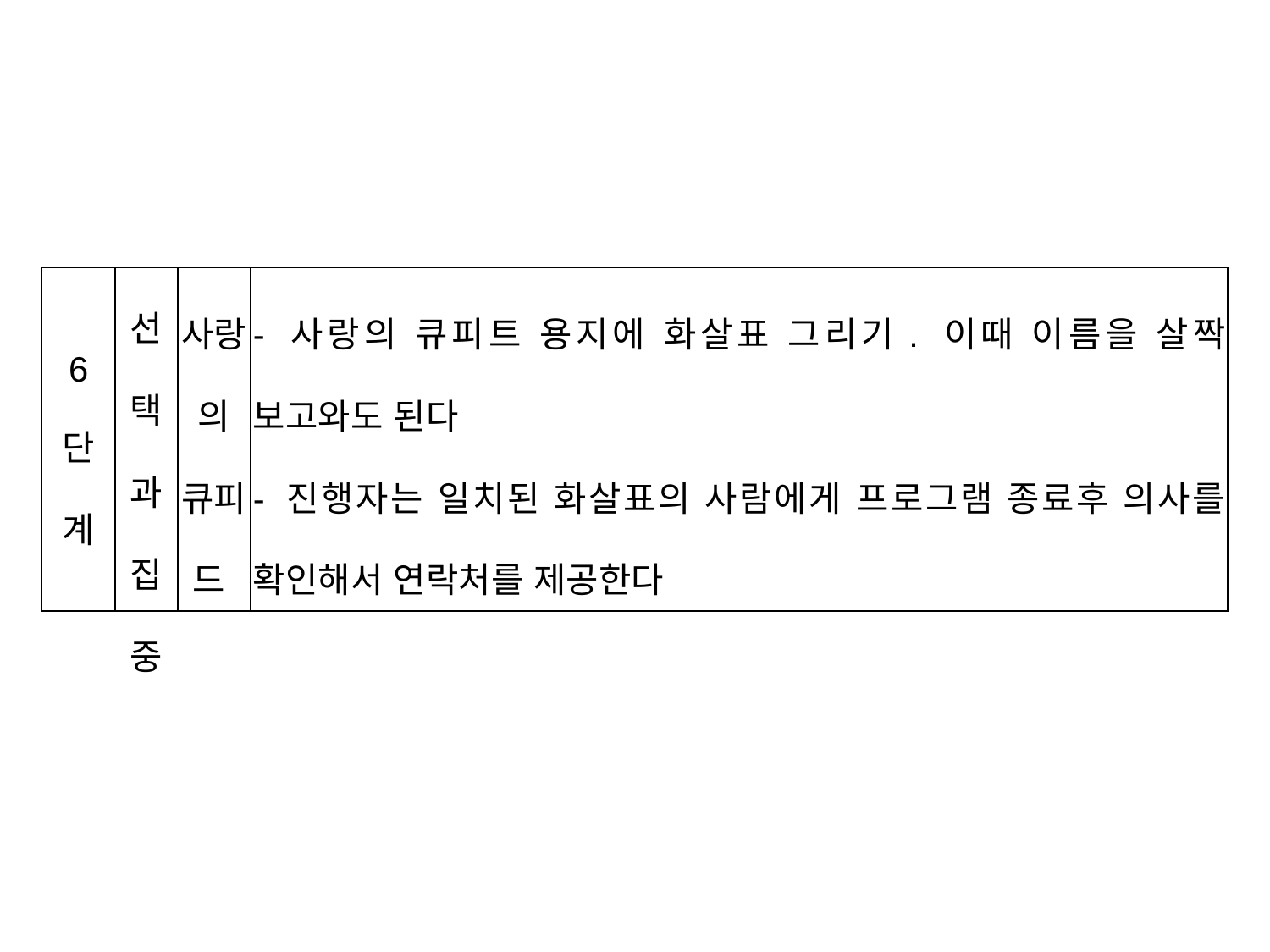

| 6 단 계 | 선택과 집중 | 사랑의 큐피드 | - 사랑의 큐피트 용지에 화살표 그리기. 이때 이름을 살짝 보고와도 된다 - 진행자는 일치된 화살표의 사람에게 프로그램 종료후 의사를 확인해서 연락처를 제공한다 |
| --- | --- | --- | --- |